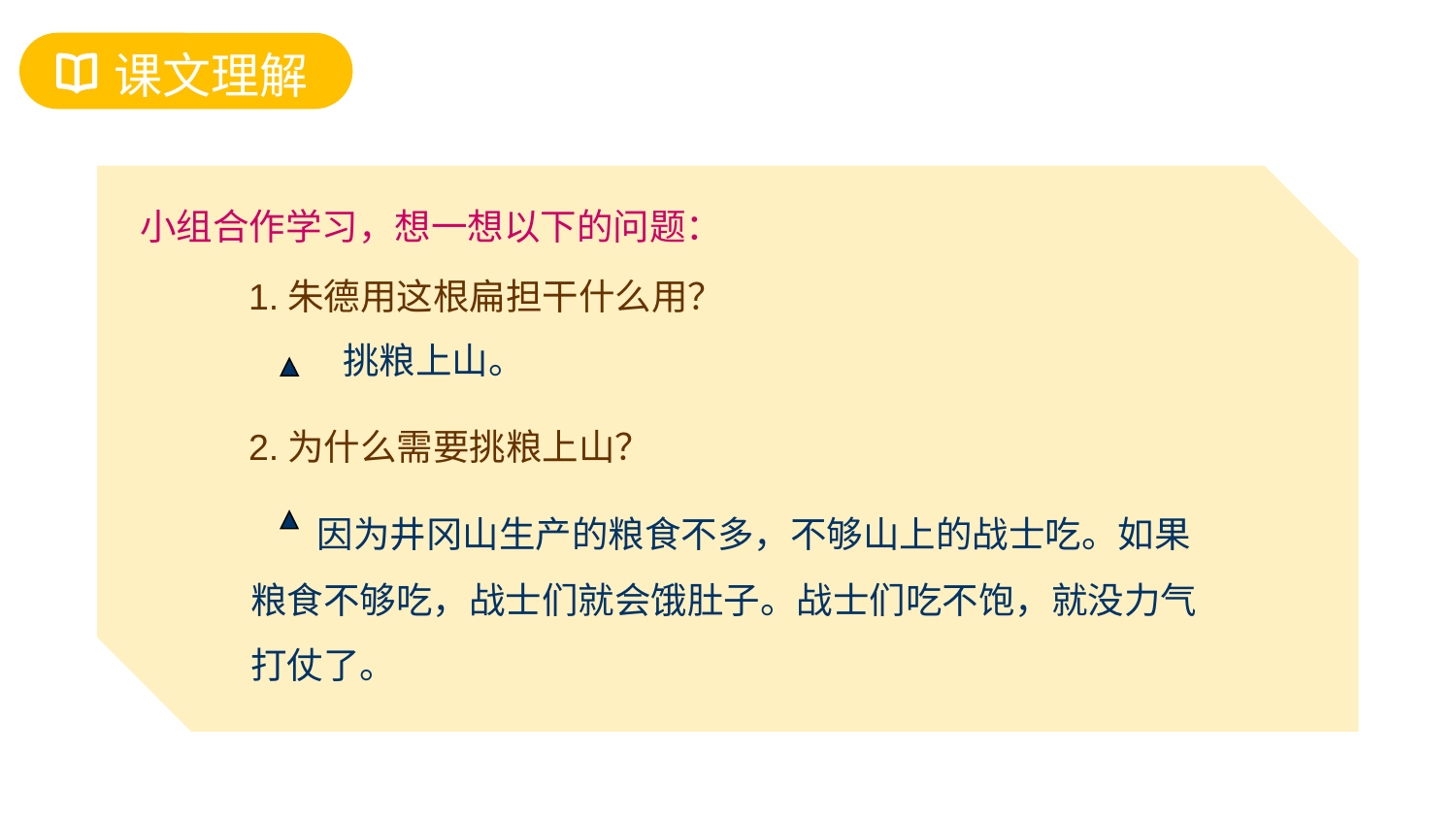

课文理解

小组合作学习，想一想以下的问题：
1.朱德用这根扁担干什么用？
挑粮上山。

2.为什么需要挑粮上山？
       因为井冈山生产的粮食不多，不够山上的战士吃。如果粮食不够吃，战士们就会饿肚子。战士们吃不饱，就没力气打仗了。